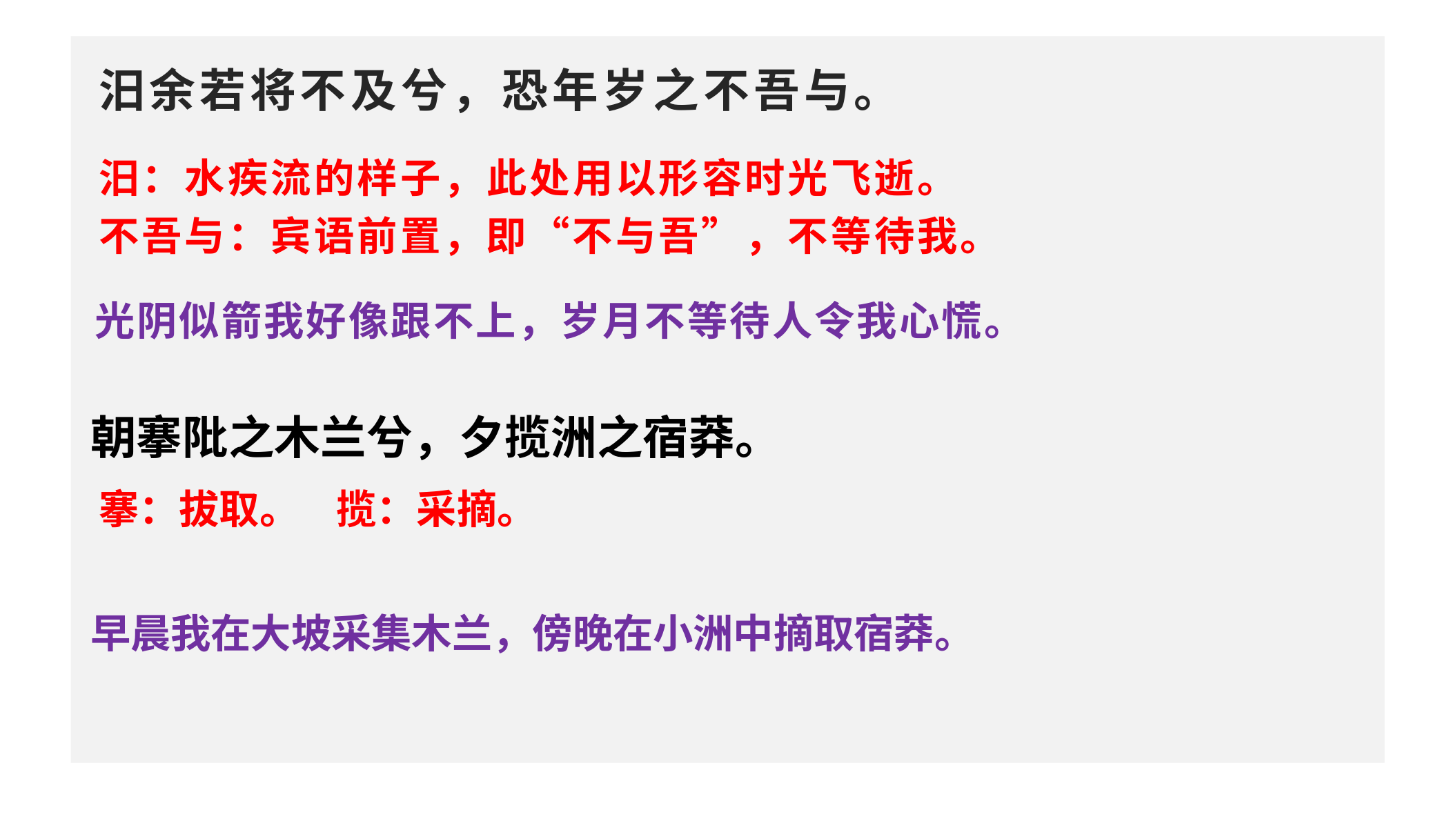

汨余若将不及兮，恐年岁之不吾与。

汨：水疾流的样子，此处用以形容时光飞逝。
不吾与：宾语前置，即“不与吾”，不等待我。
光阴似箭我好像跟不上，岁月不等待人令我心慌。
朝搴阰之木兰兮，夕揽洲之宿莽。
搴：拔取。    揽：采摘。
早晨我在大坡采集木兰，傍晚在小洲中摘取宿莽。